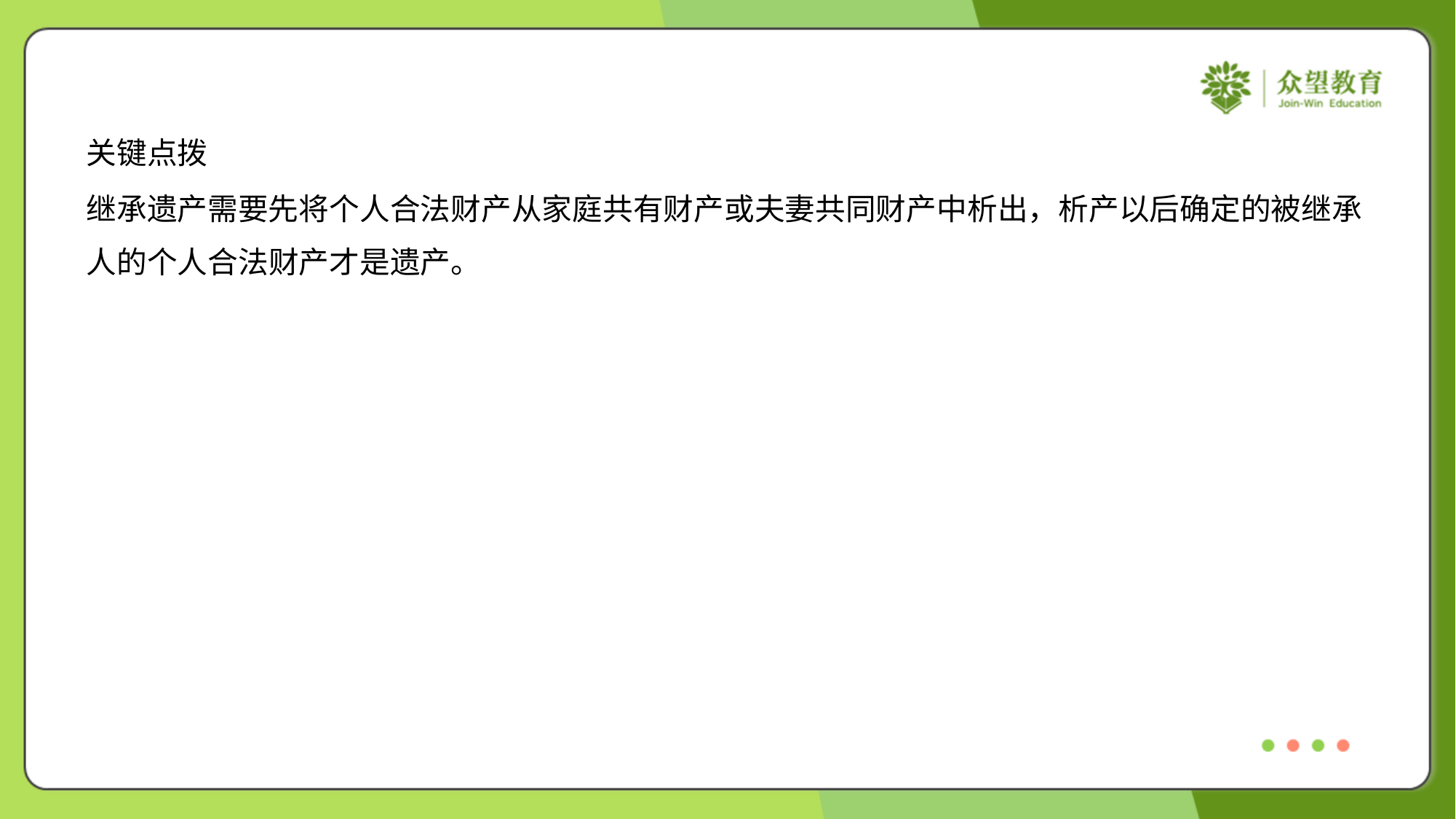

关键点拨
继承遗产需要先将个人合法财产从家庭共有财产或夫妻共同财产中析出，析产以后确定的被继承
人的个人合法财产才是遗产。